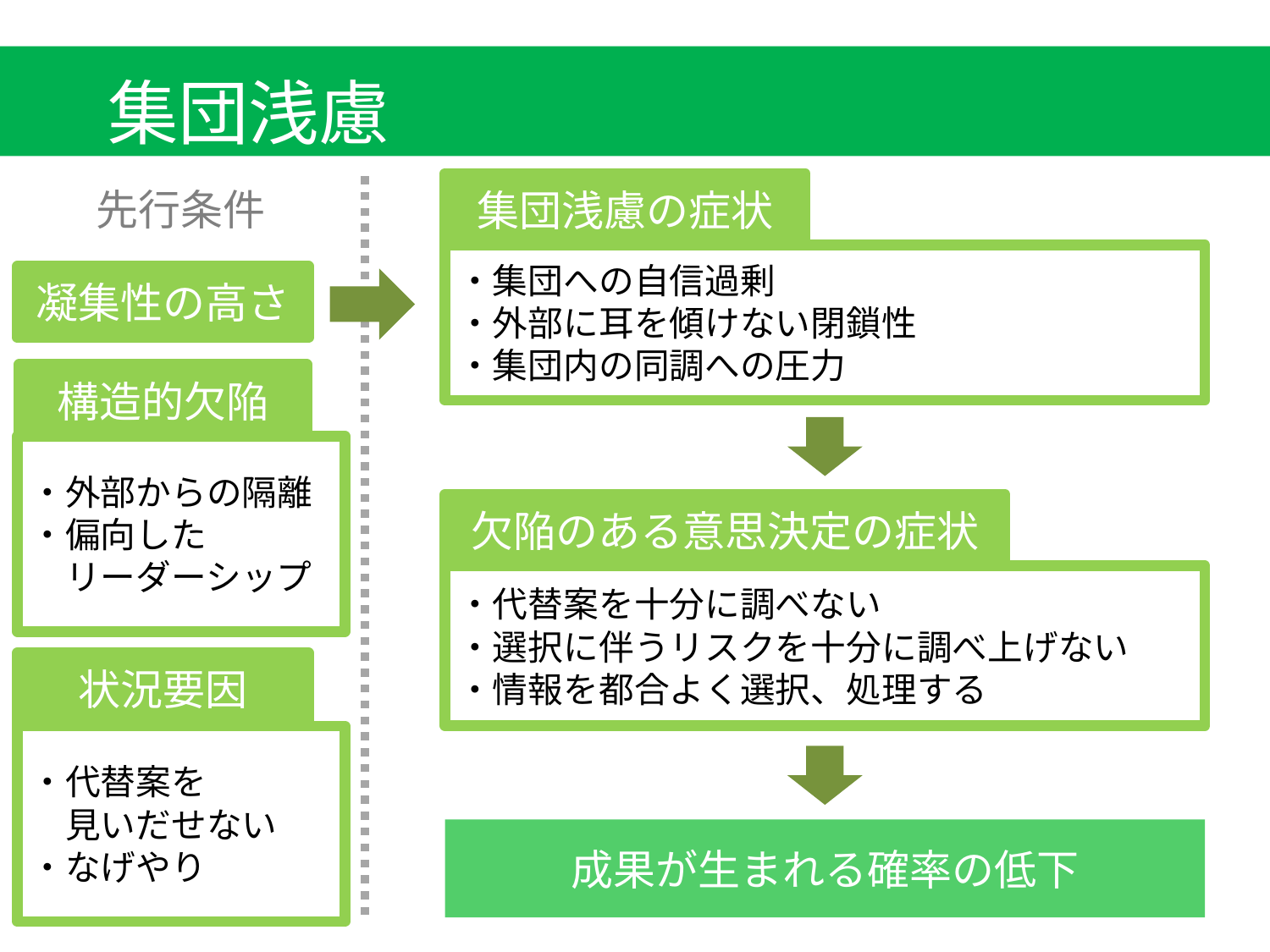

集団浅慮
集団浅慮の症状
先行条件
・集団への自信過剰
・外部に耳を傾けない閉鎖性
・集団内の同調への圧力

凝集性の高さ
構造的欠陥

・外部からの隔離
・偏向した
　リーダーシップ
欠陥のある意思決定の症状
・代替案を十分に調べない
・選択に伴うリスクを十分に調べ上げない
・情報を都合よく選択、処理する
状況要因
・代替案を
　見いだせない
・なげやり

成果が生まれる確率の低下